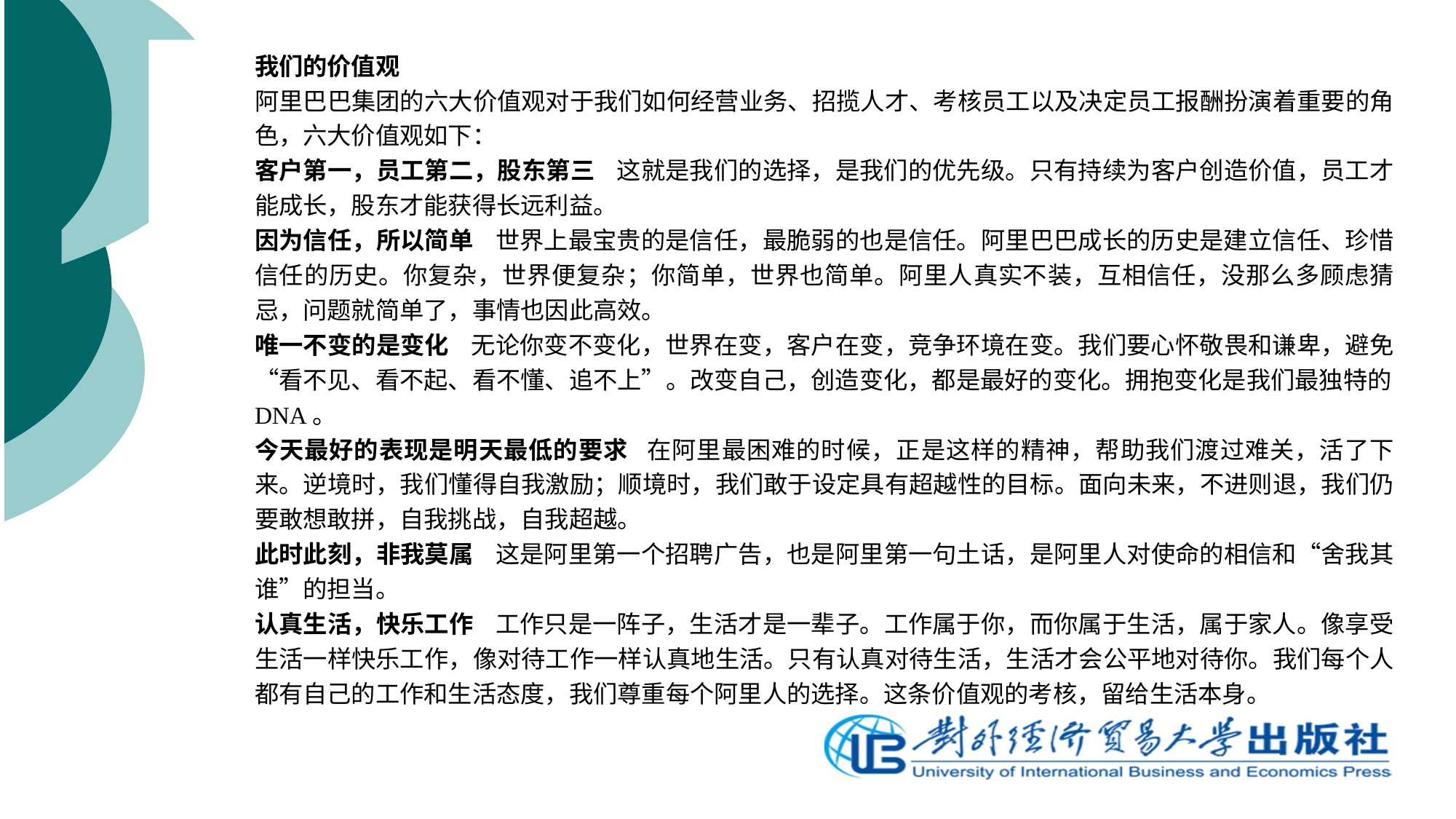

我们的价值观
阿里巴巴集团的六大价值观对于我们如何经营业务、招揽人才、考核员工以及决定员工报酬扮演着重要的角色，六大价值观如下：
客户第一，员工第二，股东第三    这就是我们的选择，是我们的优先级。只有持续为客户创造价值，员工才能成长，股东才能获得长远利益。
因为信任，所以简单    世界上最宝贵的是信任，最脆弱的也是信任。阿里巴巴成长的历史是建立信任、珍惜信任的历史。你复杂，世界便复杂；你简单，世界也简单。阿里人真实不装，互相信任，没那么多顾虑猜忌，问题就简单了，事情也因此高效。
唯一不变的是变化    无论你变不变化，世界在变，客户在变，竞争环境在变。我们要心怀敬畏和谦卑，避免“看不见、看不起、看不懂、追不上”。改变自己，创造变化，都是最好的变化。拥抱变化是我们最独特的DNA。
今天最好的表现是明天最低的要求   在阿里最困难的时候，正是这样的精神，帮助我们渡过难关，活了下来。逆境时，我们懂得自我激励；顺境时，我们敢于设定具有超越性的目标。面向未来，不进则退，我们仍要敢想敢拼，自我挑战，自我超越。
此时此刻，非我莫属    这是阿里第一个招聘广告，也是阿里第一句土话，是阿里人对使命的相信和“舍我其谁”的担当。
认真生活，快乐工作    工作只是一阵子，生活才是一辈子。工作属于你，而你属于生活，属于家人。像享受生活一样快乐工作，像对待工作一样认真地生活。只有认真对待生活，生活才会公平地对待你。我们每个人都有自己的工作和生活态度，我们尊重每个阿里人的选择。这条价值观的考核，留给生活本身。